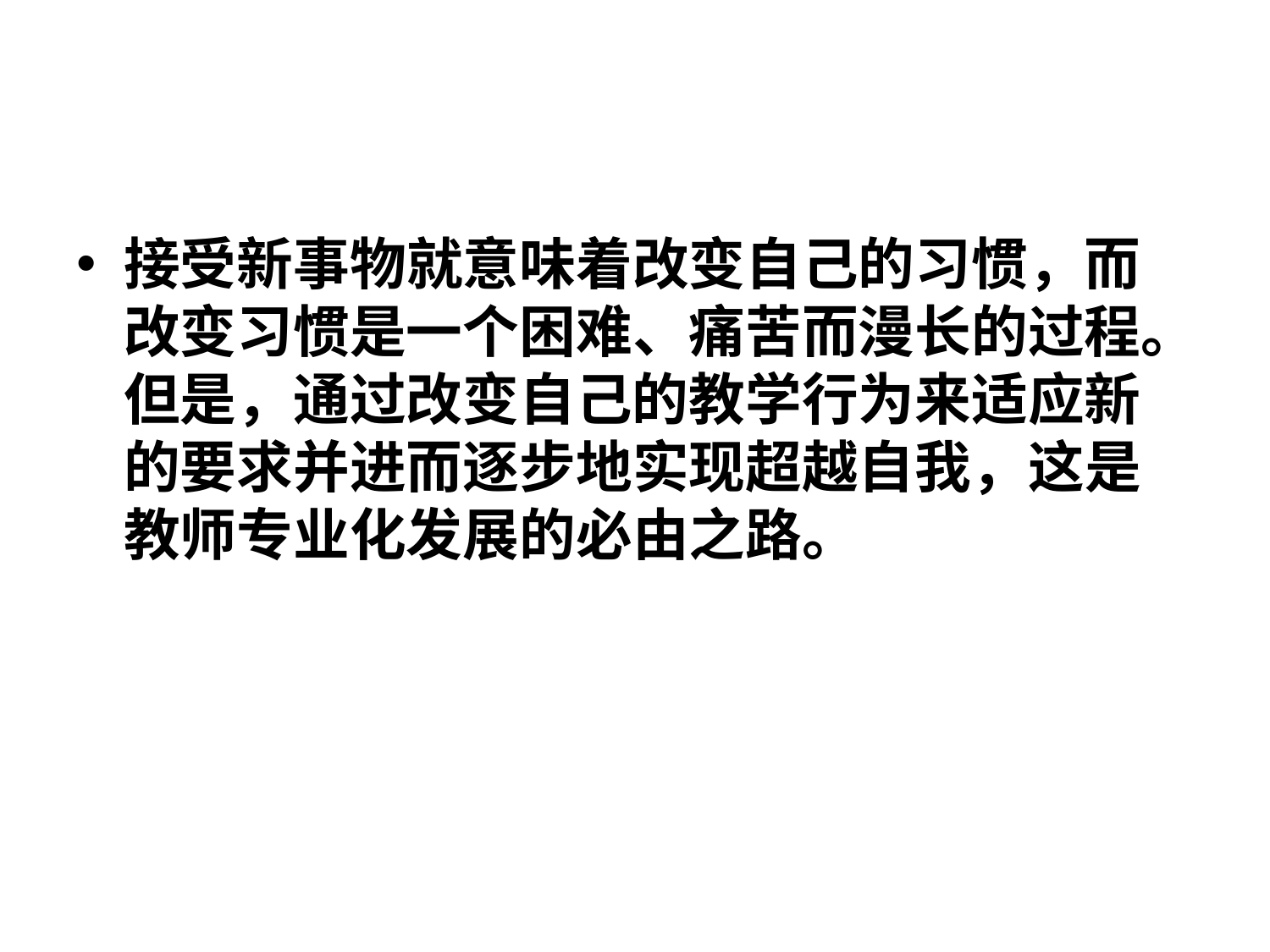

#
接受新事物就意味着改变自己的习惯，而改变习惯是一个困难、痛苦而漫长的过程。但是，通过改变自己的教学行为来适应新的要求并进而逐步地实现超越自我，这是教师专业化发展的必由之路。